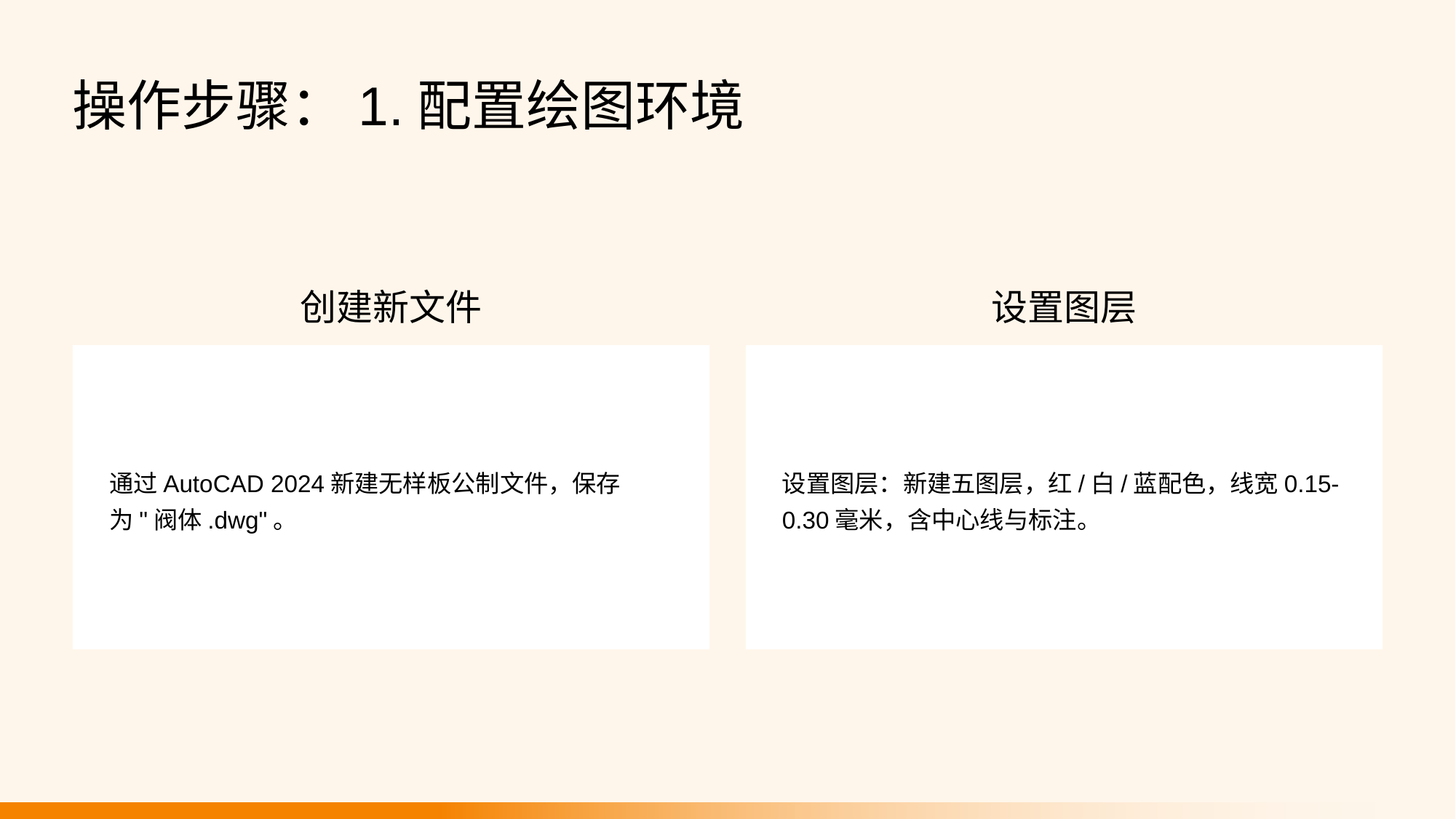

操作步骤：1.配置绘图环境
创建新文件
设置图层

通过AutoCAD 2024新建无样板公制文件，保存为"阀体.dwg"。
设置图层：新建五图层，红/白/蓝配色，线宽0.15-0.30毫米，含中心线与标注。